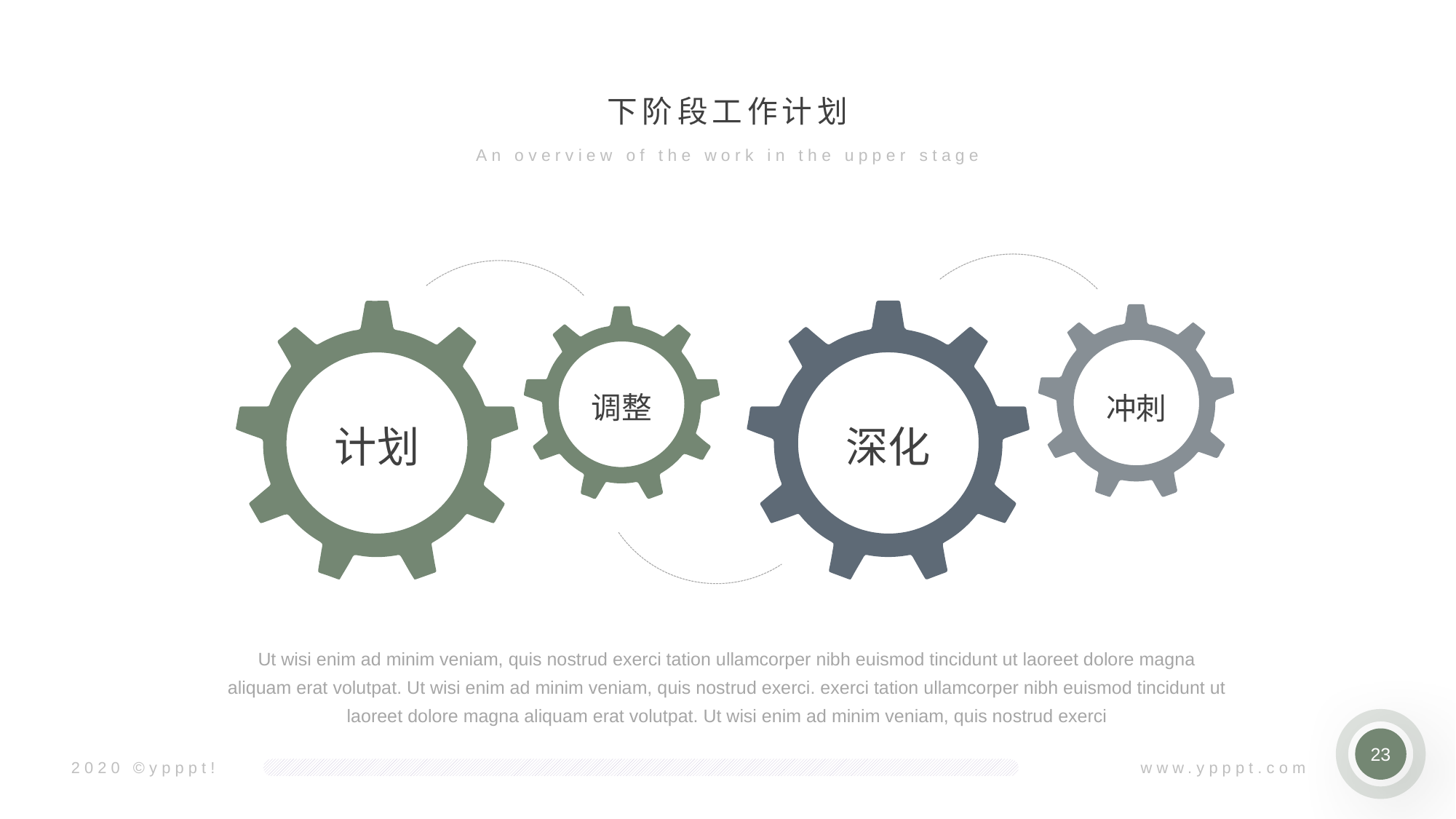

下阶段工作计划
An overview of the work in the upper stage

调整
冲刺
深化
计划
Ut wisi enim ad minim veniam, quis nostrud exerci tation ullamcorper nibh euismod tincidunt ut laoreet dolore magna aliquam erat volutpat. Ut wisi enim ad minim veniam, quis nostrud exerci. exerci tation ullamcorper nibh euismod tincidunt ut laoreet dolore magna aliquam erat volutpat. Ut wisi enim ad minim veniam, quis nostrud exerci

23
2020 ©ypppt!
www.ypppt.com